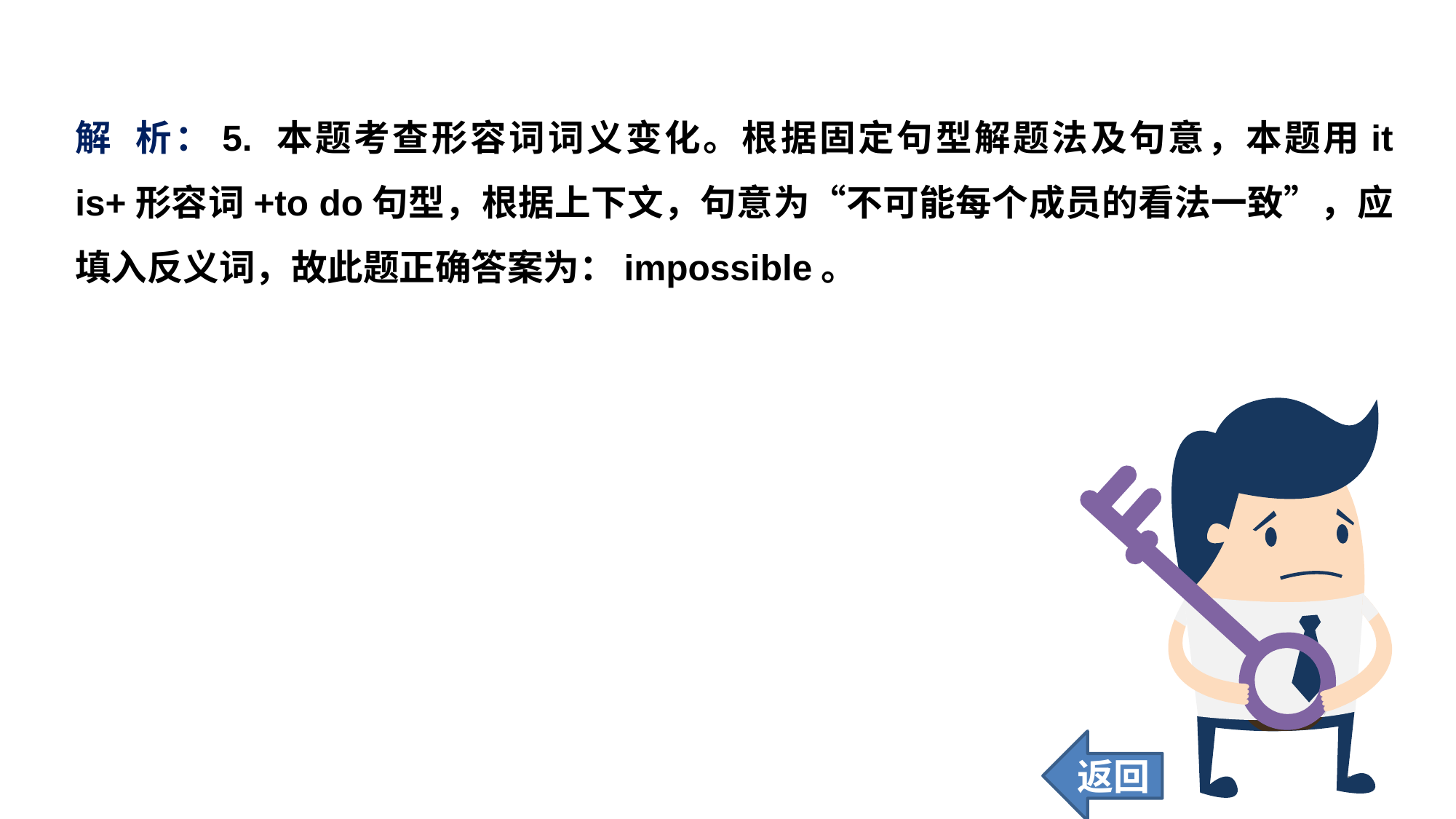

解  析：5. 本题考查形容词词义变化。根据固定句型解题法及句意，本题用it is+形容词+to do句型，根据上下文，句意为“不可能每个成员的看法一致”，应填入反义词，故此题正确答案为：impossible。

返回
163